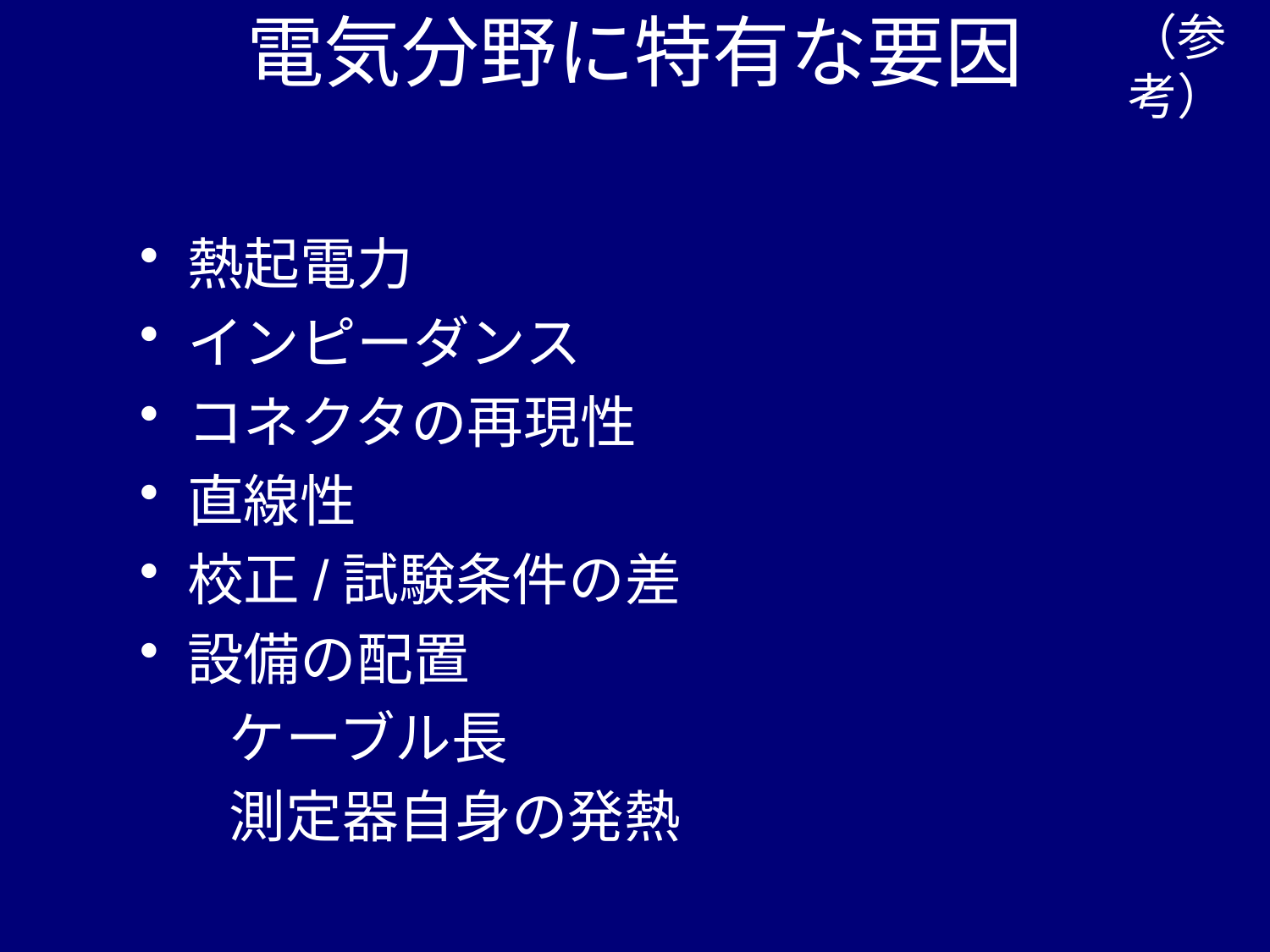

（参考）
# 電気分野に特有な要因
熱起電力
インピーダンス
コネクタの再現性
直線性
校正/試験条件の差
設備の配置
      ケーブル長
      測定器自身の発熱